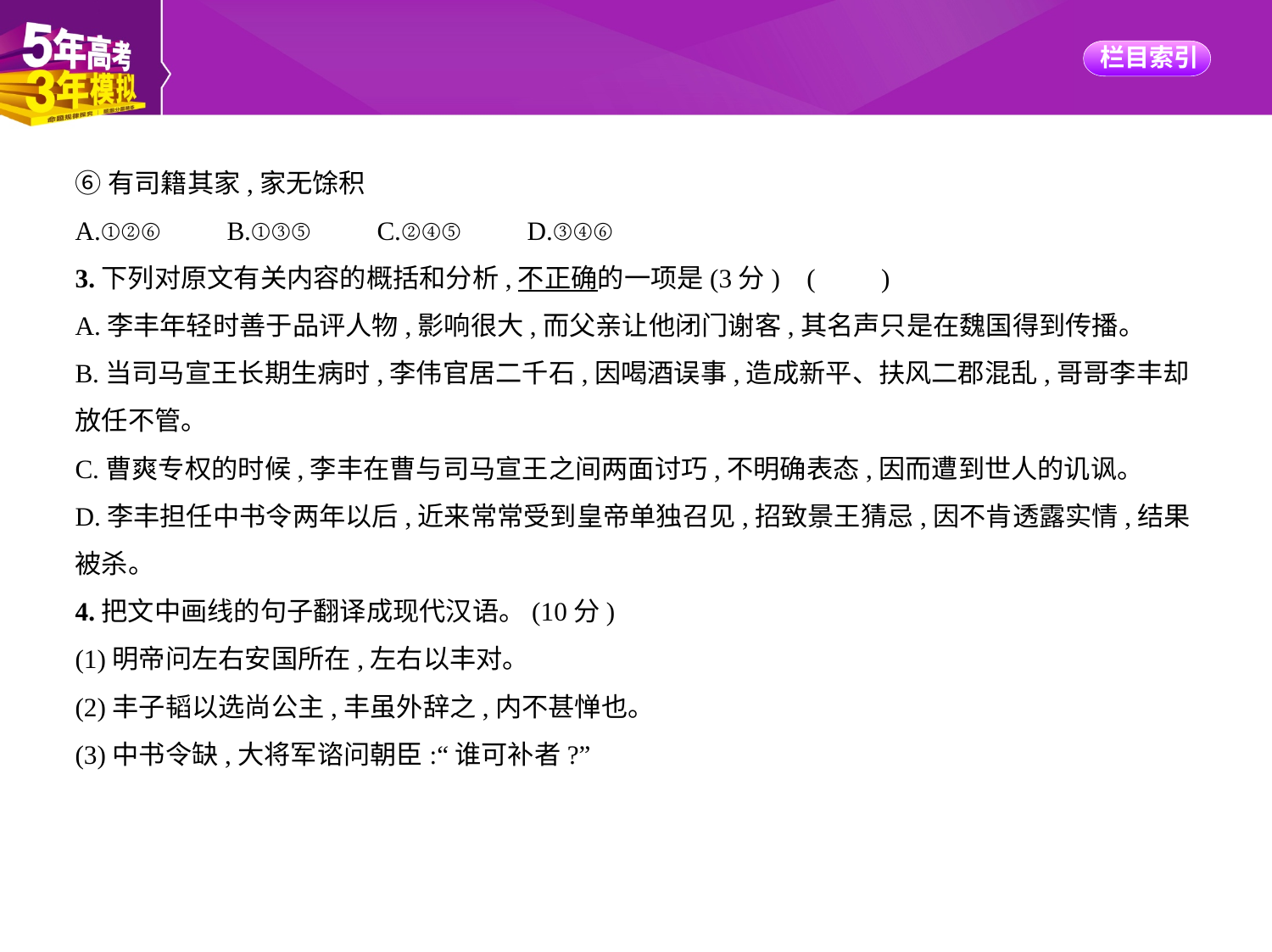

⑥有司籍其家,家无馀积
A.①②⑥　　B.①③⑤　　C.②④⑤　　D.③④⑥
3.下列对原文有关内容的概括和分析,不正确的一项是(3分) (　　)
A.李丰年轻时善于品评人物,影响很大,而父亲让他闭门谢客,其名声只是在魏国得到传播。
B.当司马宣王长期生病时,李伟官居二千石,因喝酒误事,造成新平、扶风二郡混乱,哥哥李丰却
放任不管。
C.曹爽专权的时候,李丰在曹与司马宣王之间两面讨巧,不明确表态,因而遭到世人的讥讽。
D.李丰担任中书令两年以后,近来常常受到皇帝单独召见,招致景王猜忌,因不肯透露实情,结果
被杀。
4.把文中画线的句子翻译成现代汉语。(10分)
(1)明帝问左右安国所在,左右以丰对。
(2)丰子韬以选尚公主,丰虽外辞之,内不甚惮也。
(3)中书令缺,大将军谘问朝臣:“谁可补者?”